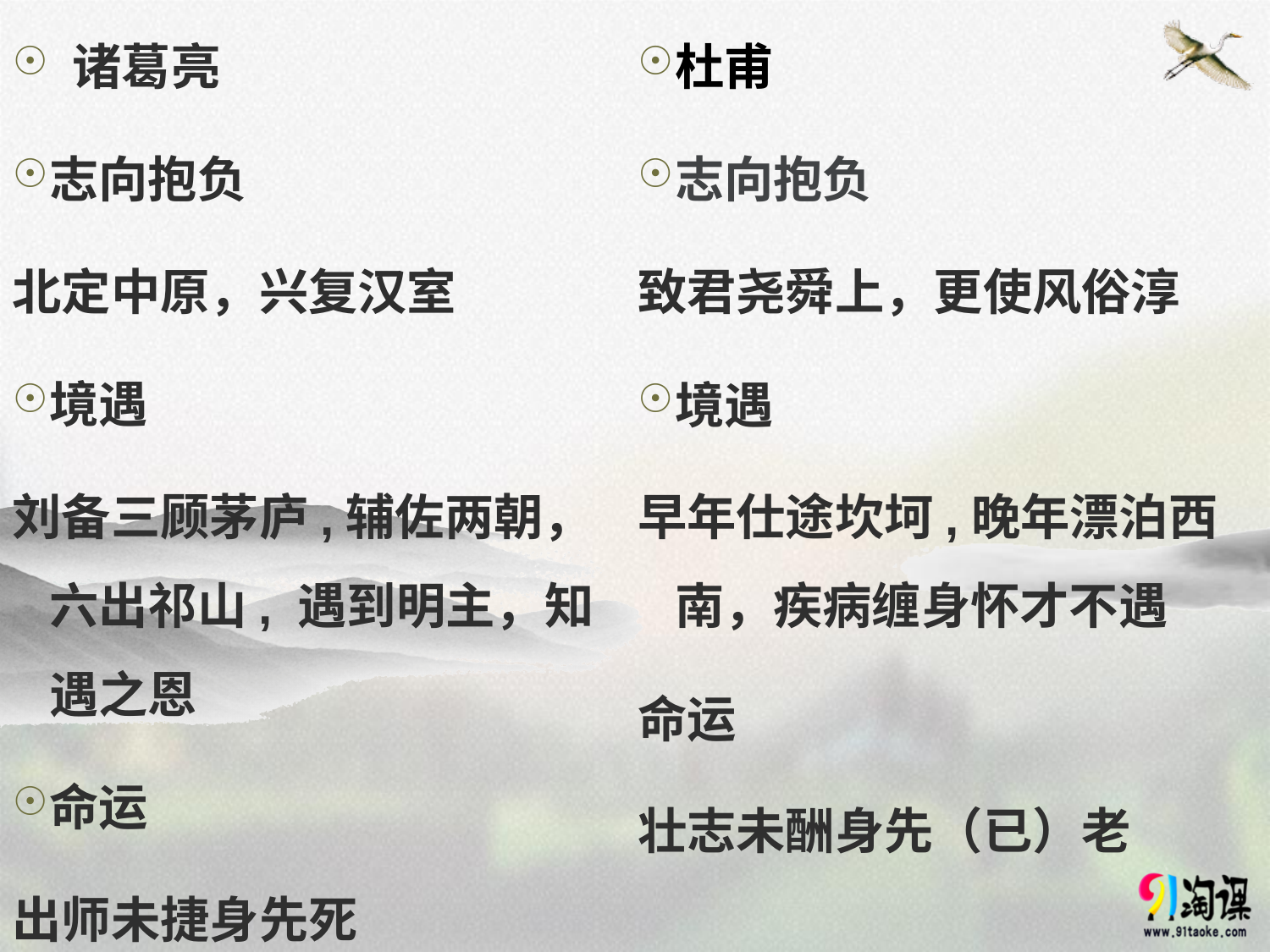

诸葛亮
志向抱负
北定中原，兴复汉室
境遇
刘备三顾茅庐,辅佐两朝，六出祁山, 遇到明主，知遇之恩
命运
出师未捷身先死
杜甫
志向抱负
致君尧舜上，更使风俗淳
境遇
早年仕途坎坷,晚年漂泊西南，疾病缠身怀才不遇
命运
壮志未酬身先（已）老